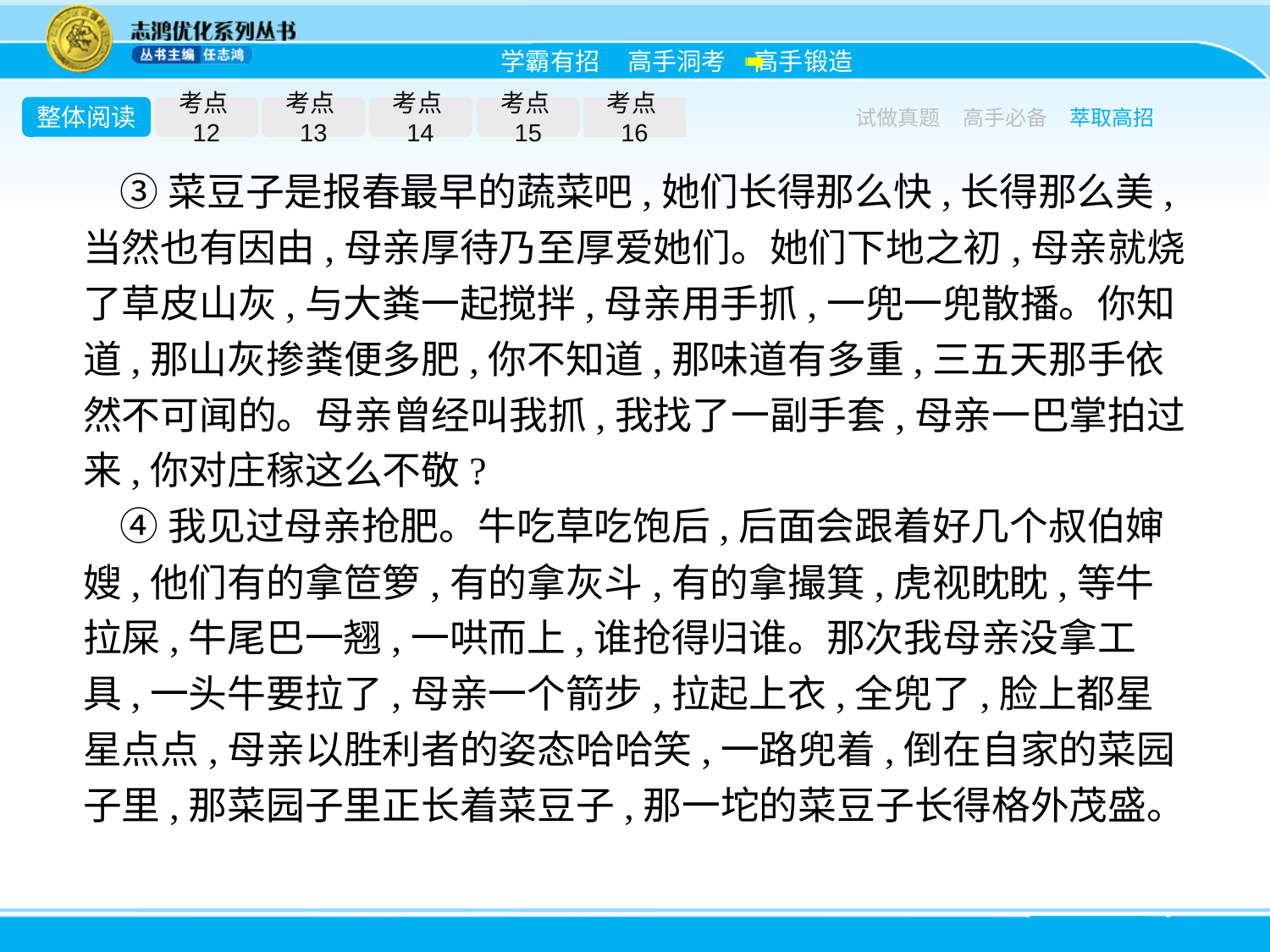

整体阅读
考点12
考点13
考点14
考点15
考点16
试做真题
高手必备
萃取高招
③菜豆子是报春最早的蔬菜吧,她们长得那么快,长得那么美,当然也有因由,母亲厚待乃至厚爱她们。她们下地之初,母亲就烧了草皮山灰,与大粪一起搅拌,母亲用手抓,一兜一兜散播。你知道,那山灰掺粪便多肥,你不知道,那味道有多重,三五天那手依然不可闻的。母亲曾经叫我抓,我找了一副手套,母亲一巴掌拍过来,你对庄稼这么不敬?
④我见过母亲抢肥。牛吃草吃饱后,后面会跟着好几个叔伯婶嫂,他们有的拿笸箩,有的拿灰斗,有的拿撮箕,虎视眈眈,等牛拉屎,牛尾巴一翘,一哄而上,谁抢得归谁。那次我母亲没拿工具,一头牛要拉了,母亲一个箭步,拉起上衣,全兜了,脸上都星星点点,母亲以胜利者的姿态哈哈笑,一路兜着,倒在自家的菜园子里,那菜园子里正长着菜豆子,那一坨的菜豆子长得格外茂盛。